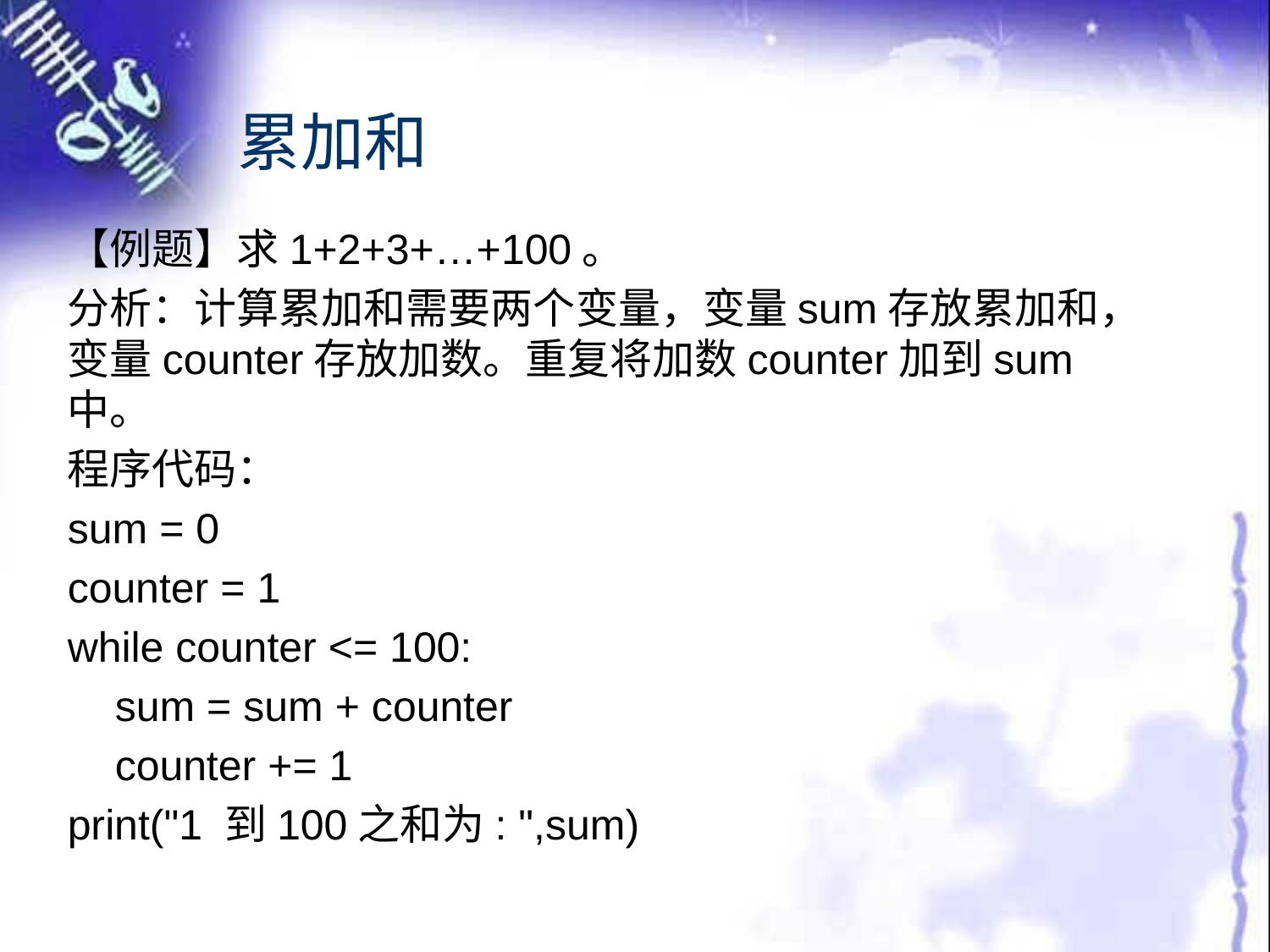

# 累加和
【例题】求1+2+3+…+100。
分析：计算累加和需要两个变量，变量sum存放累加和，变量counter存放加数。重复将加数counter加到sum中。
程序代码：
sum = 0
counter = 1
while counter <= 100:
    sum = sum + counter
    counter += 1
print("1 到100之和为: ",sum)